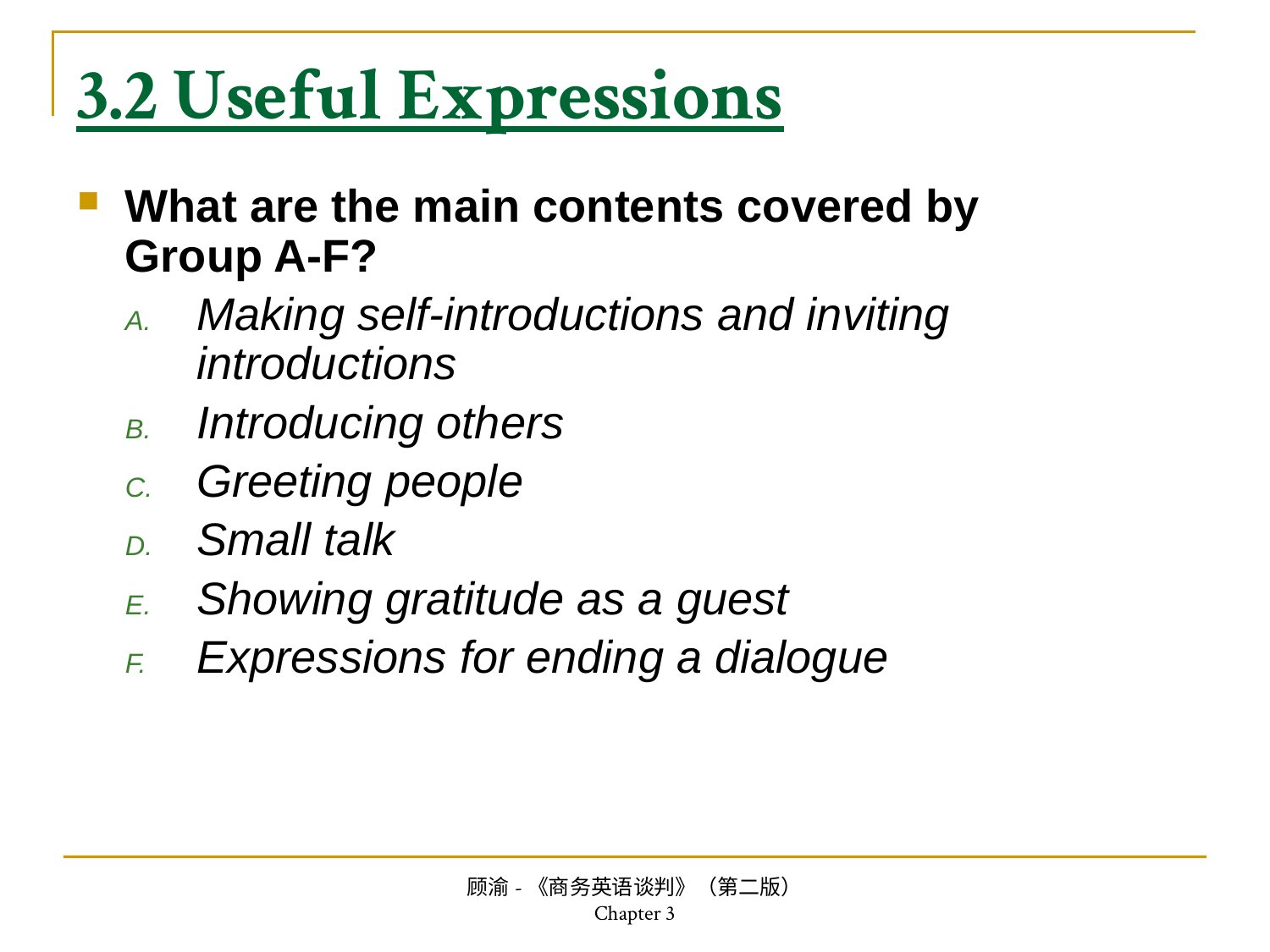

# 3.2 Useful Expressions
What are the main contents covered by Group A-F?
Making self-introductions and inviting    	introductions
Introducing others
Greeting people
Small talk
Showing gratitude as a guest
Expressions for ending a dialogue

13
顾渝-《商务英语谈判》（第二版） Chapter 3